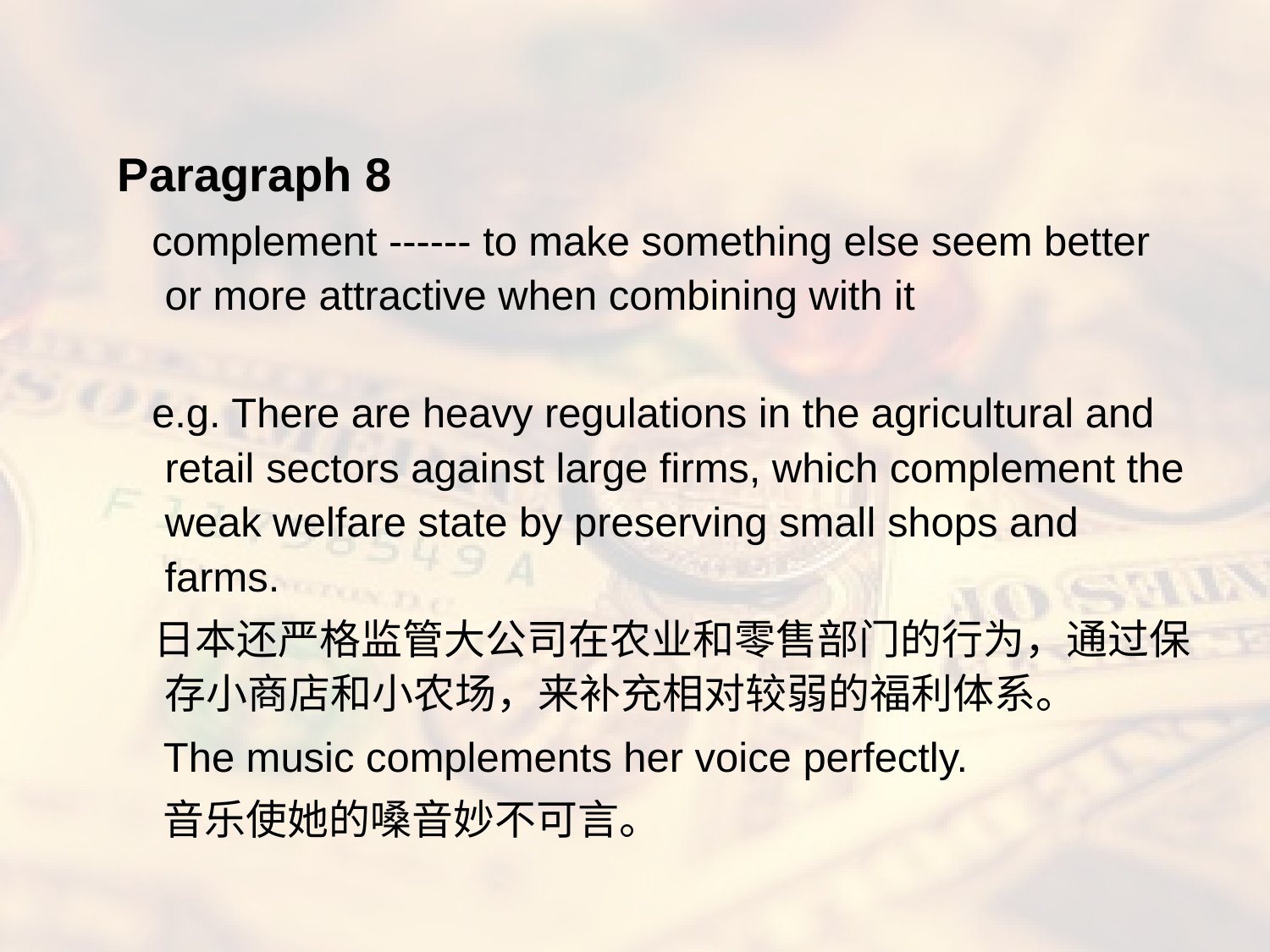

Paragraph 8
   complement ------ to make something else seem better or more attractive when combining with it
   e.g. There are heavy regulations in the agricultural and retail sectors against large firms, which complement the weak welfare state by preserving small shops and farms.
   日本还严格监管大公司在农业和零售部门的行为，通过保存小商店和小农场，来补充相对较弱的福利体系。
    The music complements her voice perfectly.
    音乐使她的嗓音妙不可言。
#